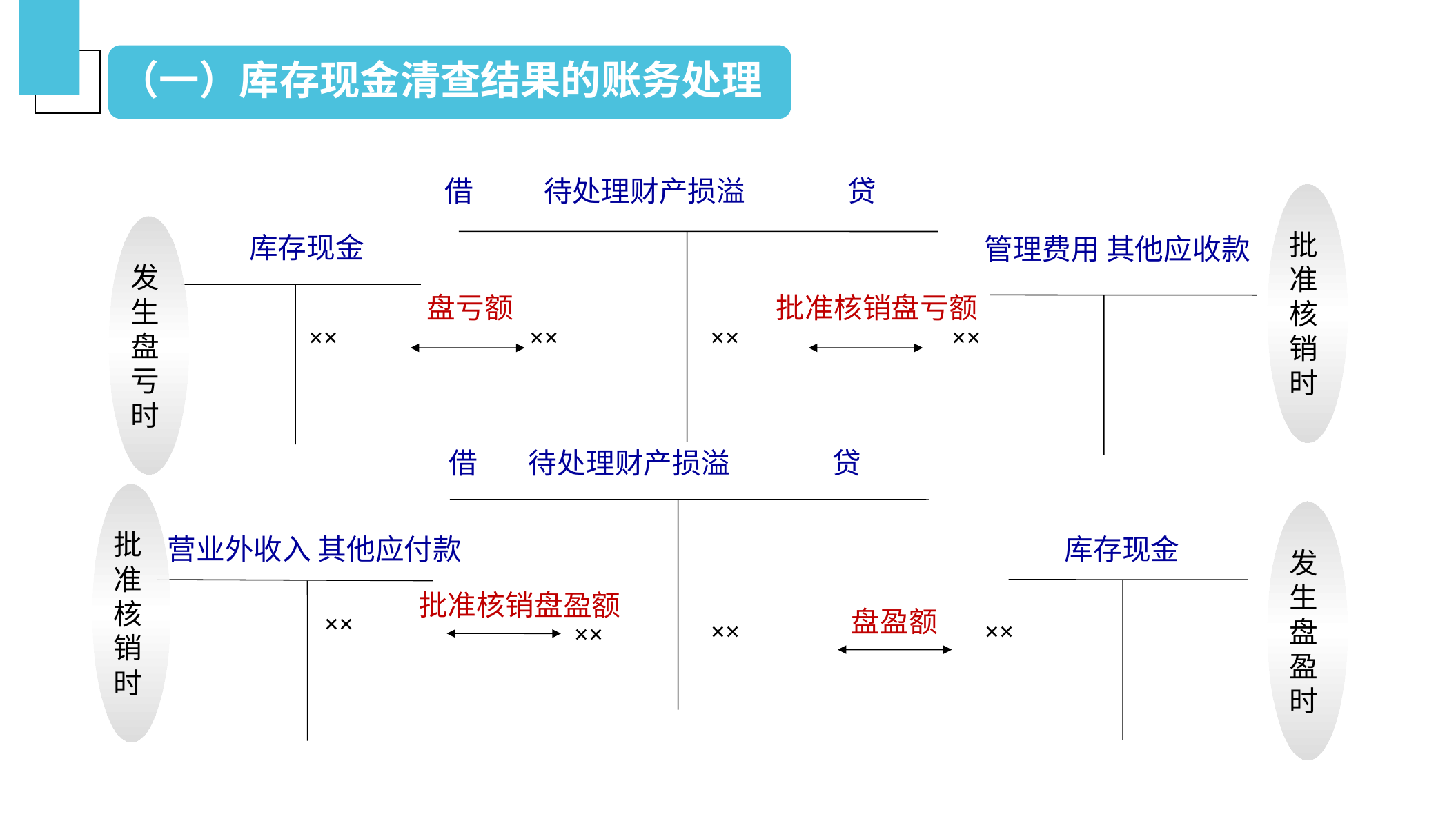

（一）库存现金清查结果的账务处理
借           待处理财产损溢                贷
批准核销时
发生盘亏时
库存现金
管理费用 其他应收款

盘亏额
批准核销盘亏额

××
××
××
××

借        待处理财产损溢                贷

发生盘盈时

营业外收入 其他应付款
库存现金

批准核销盘盈额
盘盈额
××
××
××
××

批准核销时